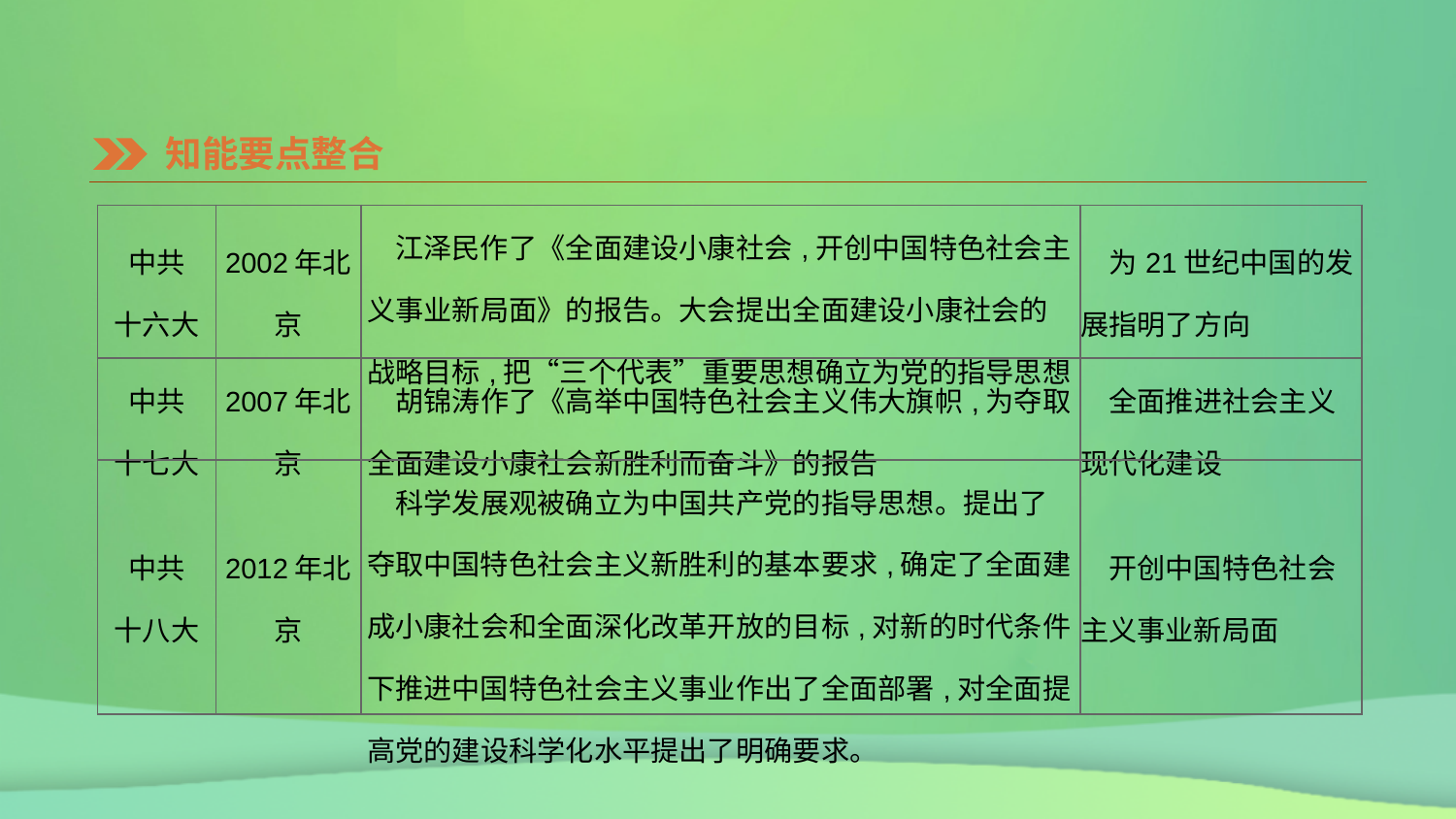

知能要点整合

| 中共 十六大 | 2002年北京 | 江泽民作了《全面建设小康社会,开创中国特色社会主义事业新局面》的报告。大会提出全面建设小康社会的战略目标,把“三个代表”重要思想确立为党的指导思想 | 为21世纪中国的发展指明了方向 |
| --- | --- | --- | --- |
| 中共 十七大 | 2007年北京 | 胡锦涛作了《高举中国特色社会主义伟大旗帜,为夺取全面建设小康社会新胜利而奋斗》的报告 | 全面推进社会主义现代化建设 |
| 中共 十八大 | 2012年北京 | 科学发展观被确立为中国共产党的指导思想。提出了夺取中国特色社会主义新胜利的基本要求,确定了全面建成小康社会和全面深化改革开放的目标,对新的时代条件下推进中国特色社会主义事业作出了全面部署,对全面提高党的建设科学化水平提出了明确要求。 | 开创中国特色社会主义事业新局面 |